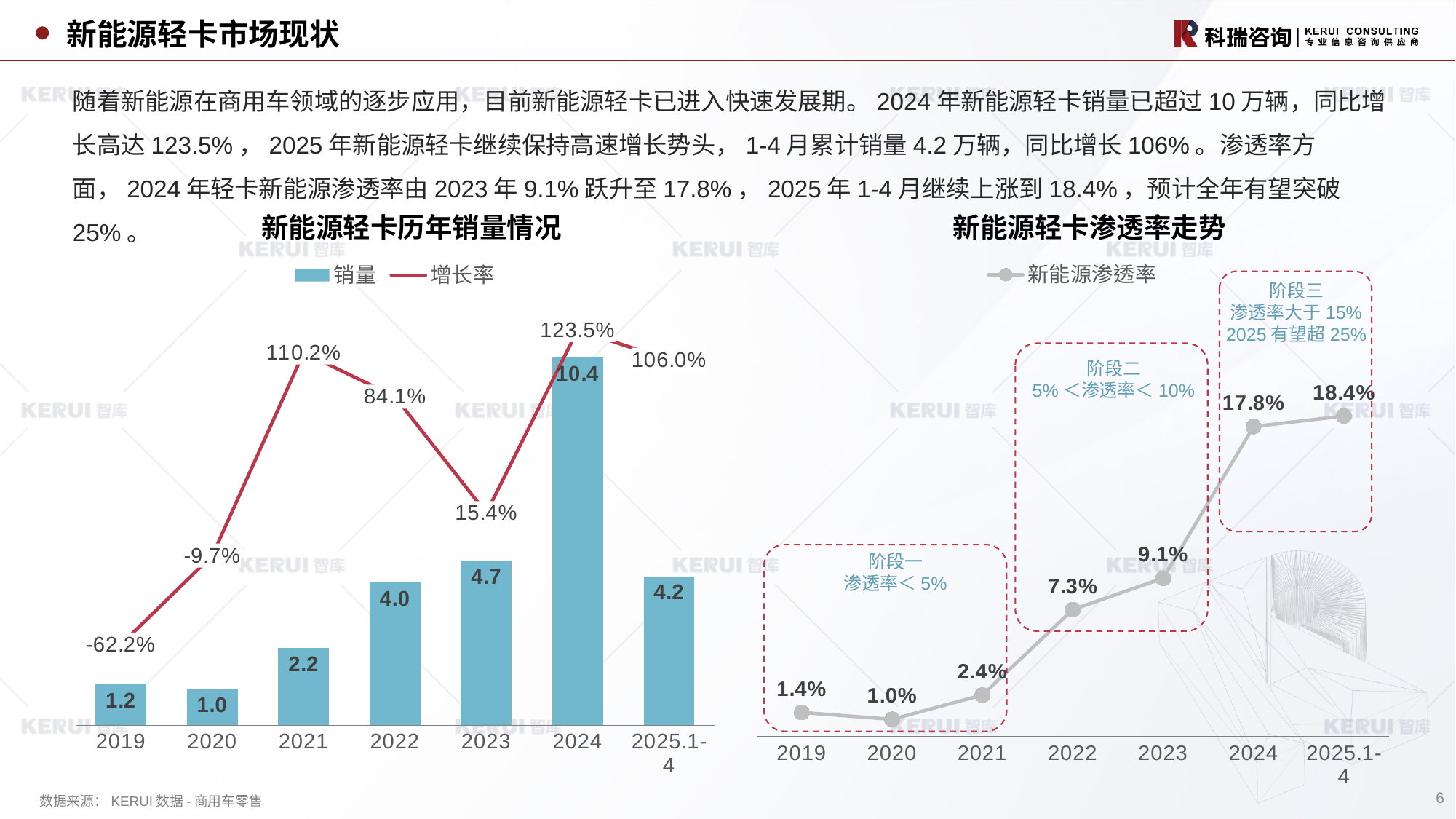

新能源轻卡市场现状
随着新能源在商用车领域的逐步应用，目前新能源轻卡已进入快速发展期。2024年新能源轻卡销量已超过10万辆，同比增长高达123.5%，2025年新能源轻卡继续保持高速增长势头，1-4月累计销量4.2万辆，同比增长106%。渗透率方面，2024年轻卡新能源渗透率由2023年9.1%跃升至17.8%，2025年1-4月继续上涨到18.4%，预计全年有望突破25%。
新能源轻卡历年销量情况
新能源轻卡渗透率走势

### Chart

| Category | 销量 | 增长率 |
|---|---|---|
| 2019 | 1.158 | -0.6222599164926932 |
| 2020 | 1.0455 | -0.09715025906735753 |
| 2021 | 2.1976 | 1.1019607843137256 |
| 2022 | 4.0462 | 0.8411903895158355 |
| 2023 | 4.6701 | 0.15419405862290536 |
| 2024 | 10.4362 | 1.2346844821310037 |
| 2025.1-4 | 4.2259 | 1.0596061994346426 |

### Chart

| Category | 新能源渗透率 |
|---|---|
| 2019 | 0.014 |
| 2020 | 0.01 |
| 2021 | 0.024 |
| 2022 | 0.073 |
| 2023 | 0.091 |
| 2024 | 0.178 |
| 2025.1-4 | 0.184 |
阶段三
渗透率大于15%
2025有望超25%

阶段二
5%＜渗透率＜10%

阶段一
渗透率＜5%
6
数据来源：KERUI数据-商用车零售